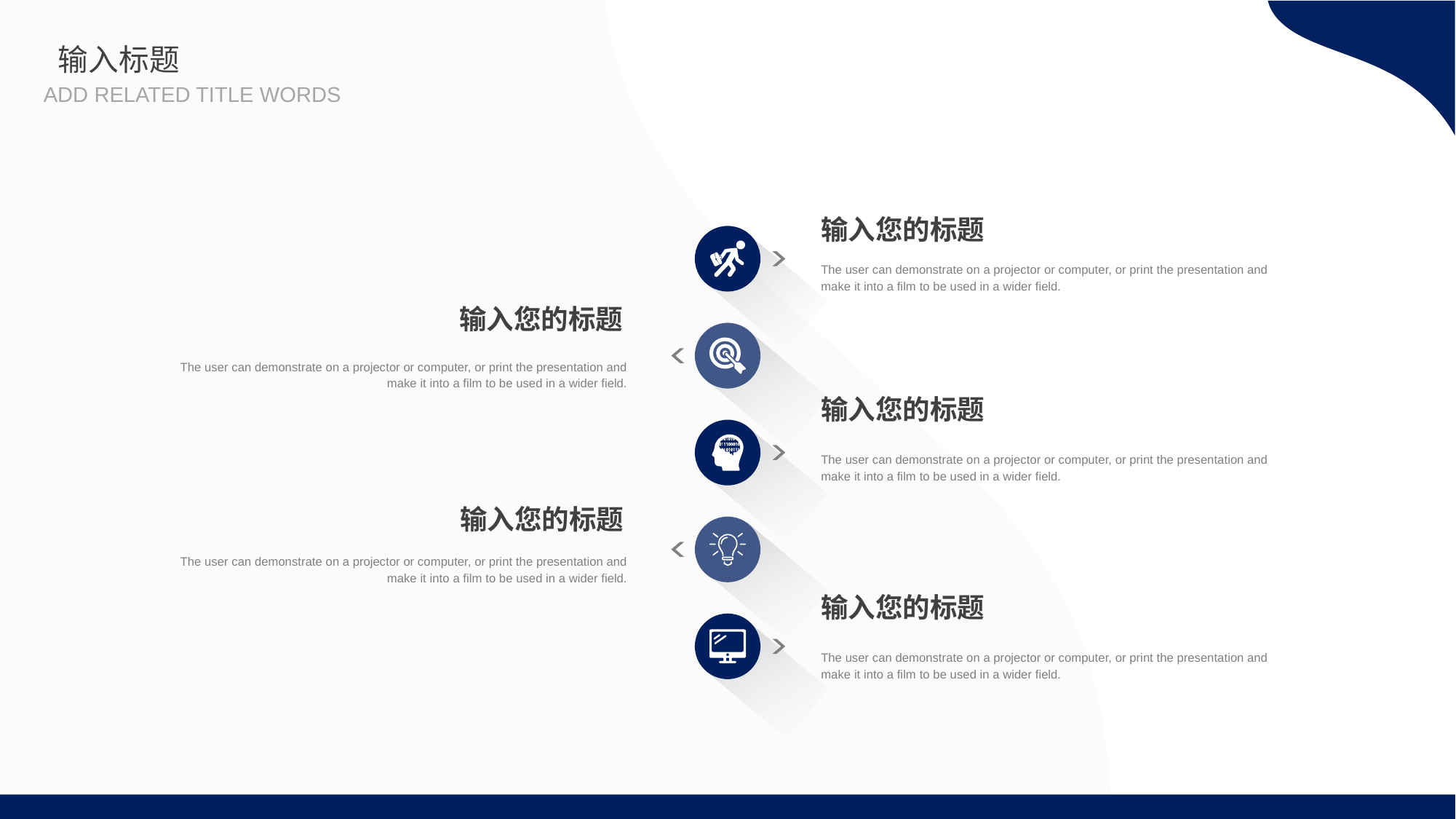

输入标题
ADD RELATED TITLE WORDS

输入您的标题

The user can demonstrate on a projector or computer, or print the presentation and make it into a film to be used in a wider field.

输入您的标题

The user can demonstrate on a projector or computer, or print the presentation and make it into a film to be used in a wider field.

输入您的标题

The user can demonstrate on a projector or computer, or print the presentation and make it into a film to be used in a wider field.

输入您的标题

The user can demonstrate on a projector or computer, or print the presentation and make it into a film to be used in a wider field.

输入您的标题

The user can demonstrate on a projector or computer, or print the presentation and make it into a film to be used in a wider field.